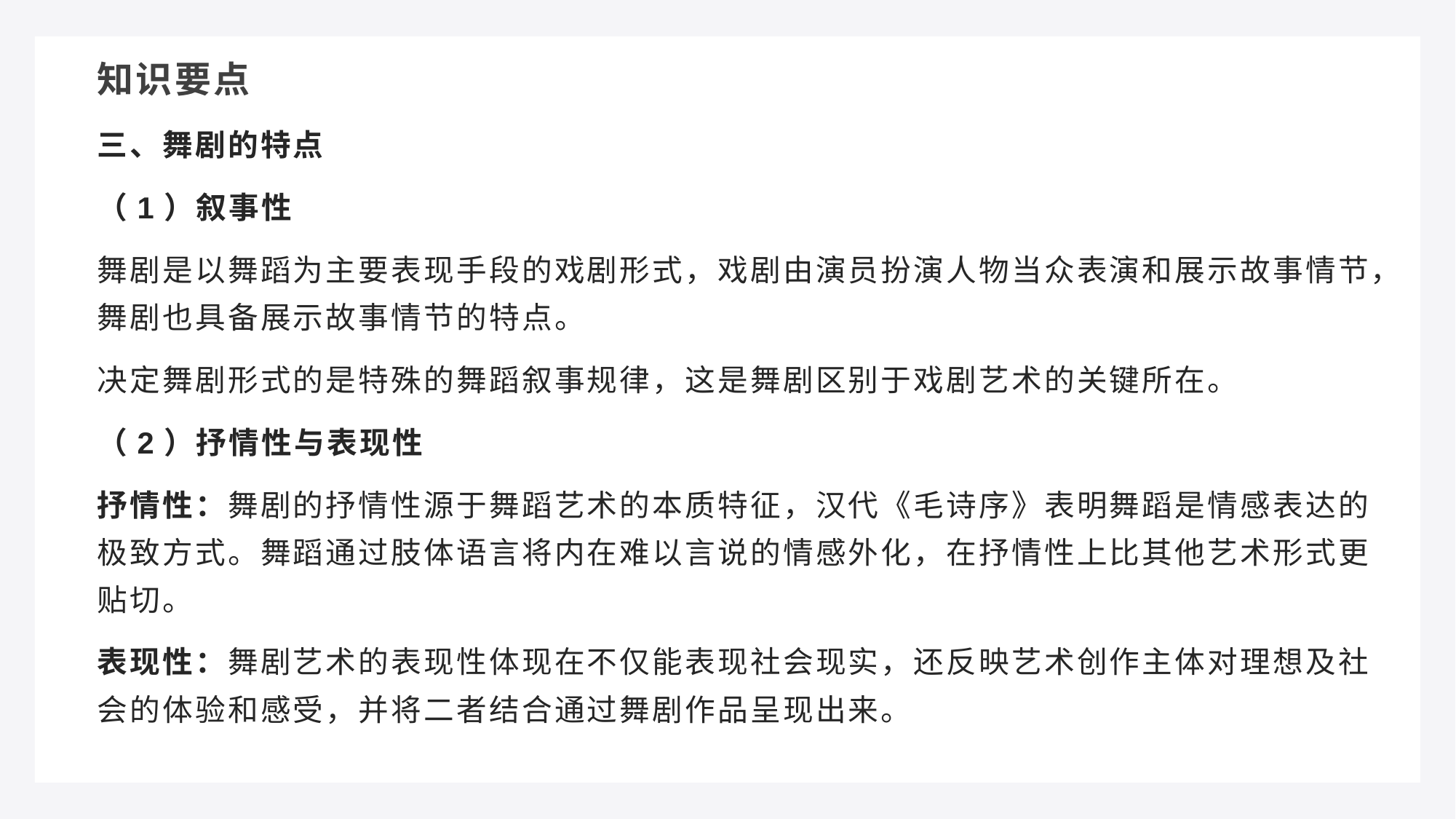

知识要点
三、舞剧的特点
（1）叙事性
舞剧是以舞蹈为主要表现手段的戏剧形式，戏剧由演员扮演人物当众表演和展示故事情节，舞剧也具备展示故事情节的特点。
决定舞剧形式的是特殊的舞蹈叙事规律，这是舞剧区别于戏剧艺术的关键所在。
（2）抒情性与表现性
抒情性：舞剧的抒情性源于舞蹈艺术的本质特征，汉代《毛诗序》表明舞蹈是情感表达的极致方式。舞蹈通过肢体语言将内在难以言说的情感外化，在抒情性上比其他艺术形式更贴切。
表现性：舞剧艺术的表现性体现在不仅能表现社会现实，还反映艺术创作主体对理想及社会的体验和感受，并将二者结合通过舞剧作品呈现出来。